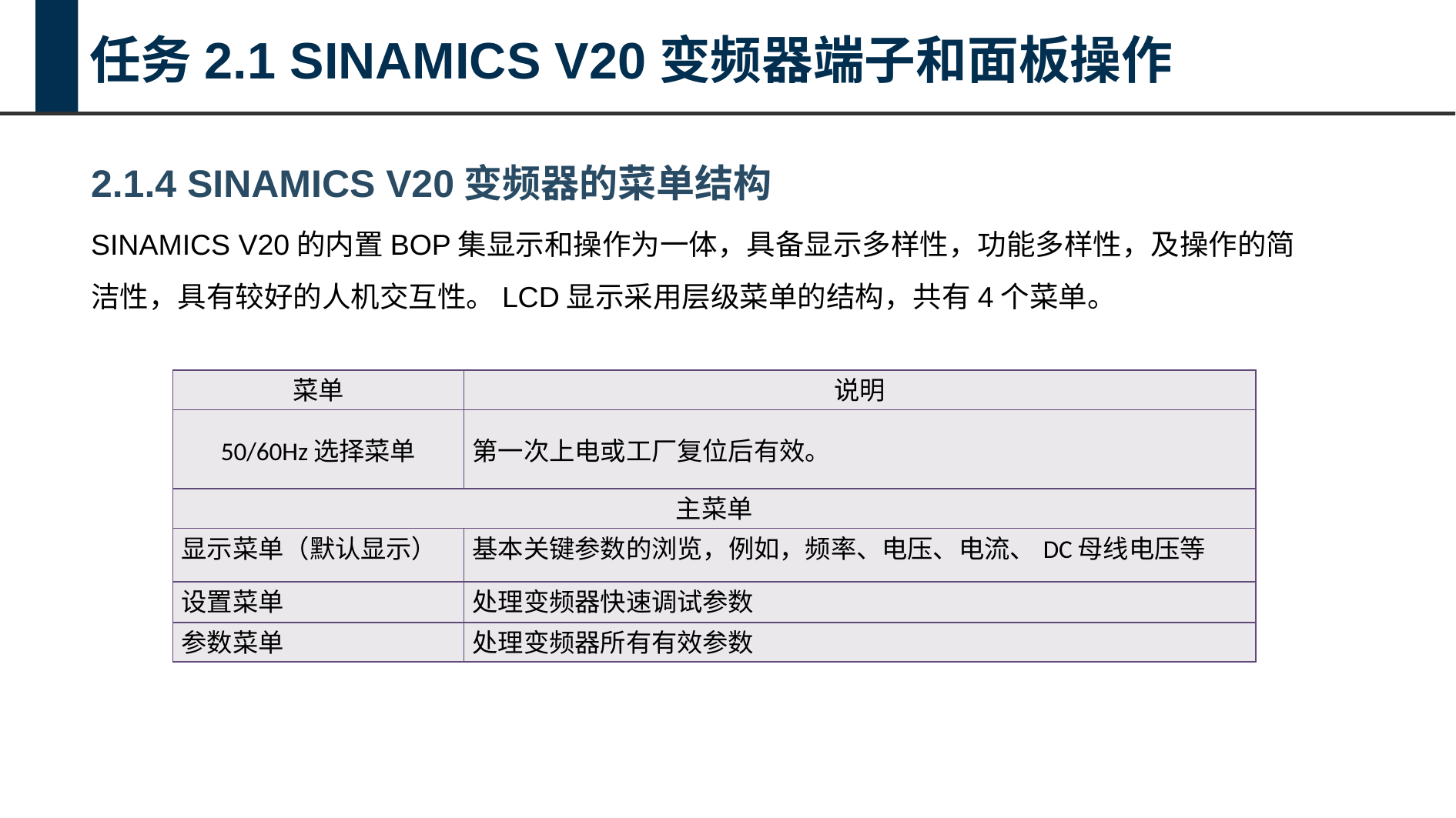

任务2.1 SINAMICS V20变频器端子和面板操作
2.1.4 SINAMICS V20变频器的菜单结构
SINAMICS V20的内置BOP集显示和操作为一体，具备显示多样性，功能多样性，及操作的简洁性，具有较好的人机交互性。LCD显示采用层级菜单的结构，共有4个菜单。
| 菜单 | 说明 |
| --- | --- |
| 50/60Hz选择菜单 | 第一次上电或工厂复位后有效。 |
| 主菜单 |  |
| 显示菜单（默认显示） | 基本关键参数的浏览，例如，频率、电压、电流、DC母线电压等 |
| 设置菜单 | 处理变频器快速调试参数 |
| 参数菜单 | 处理变频器所有有效参数 |